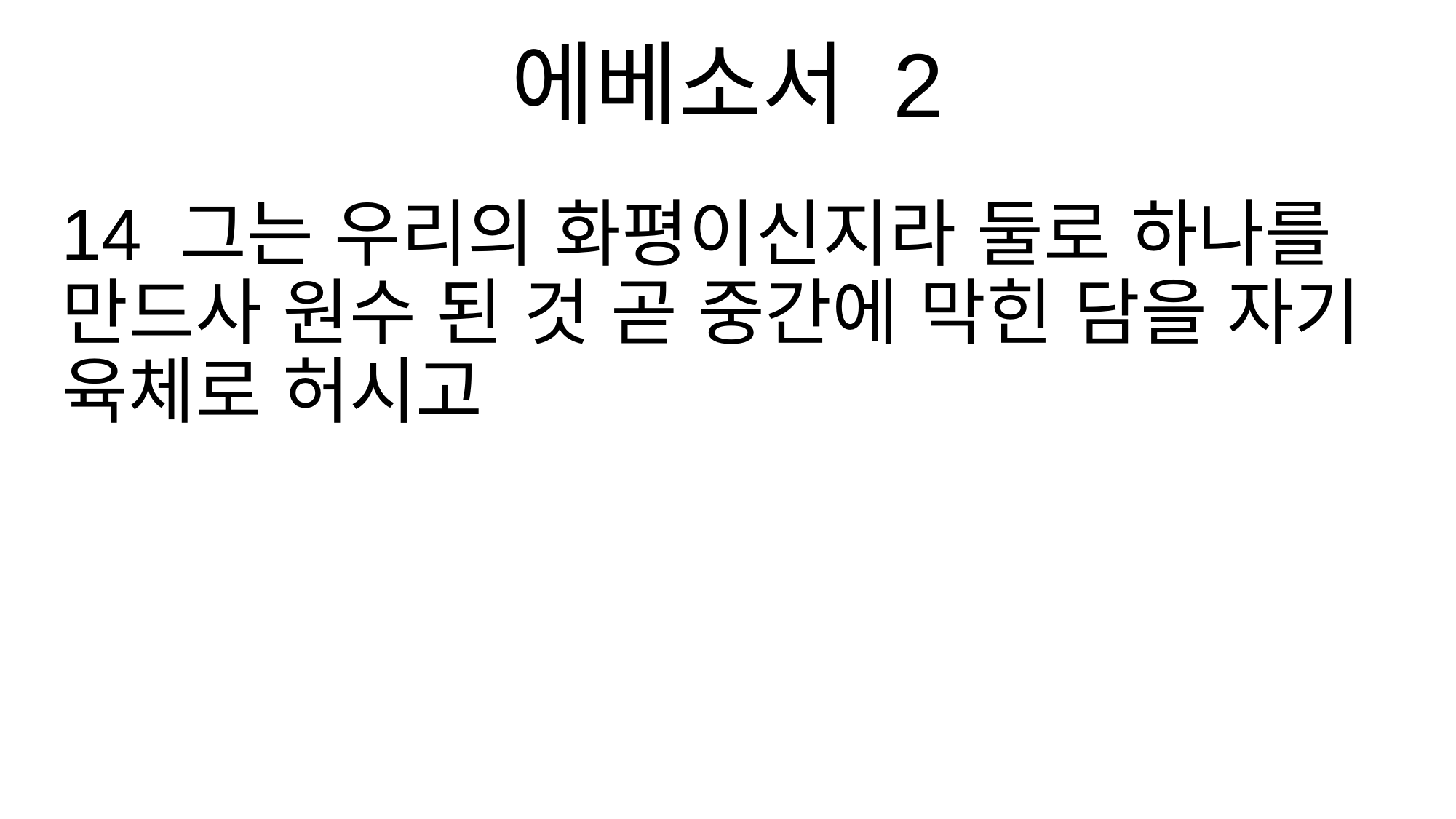

에베소서 2
14 그는 우리의 화평이신지라 둘로 하나를 만드사 원수 된 것 곧 중간에 막힌 담을 자기 육체로 허시고